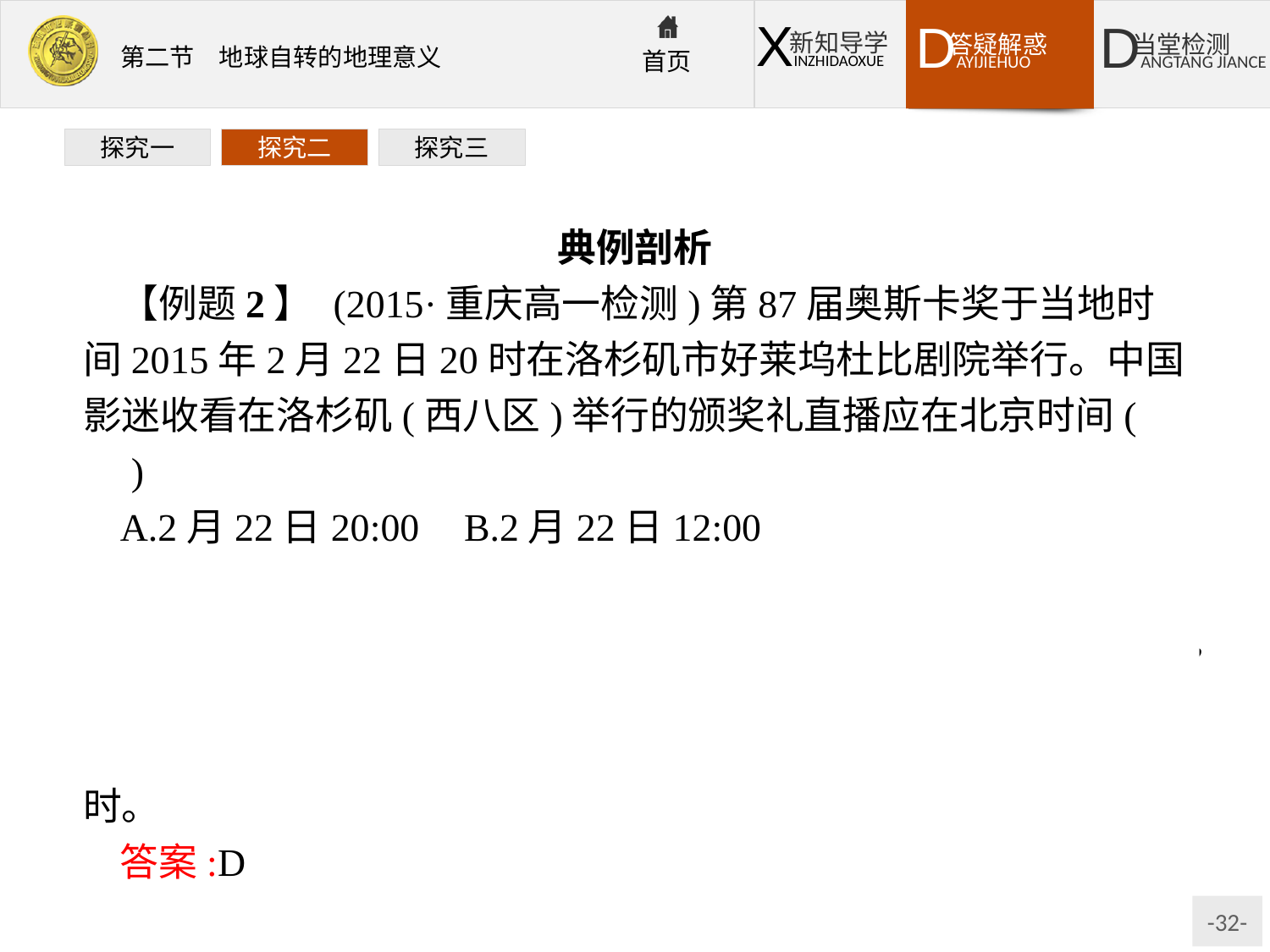

探究一
探究二
探究三
典例剖析
【例题2】 (2015·重庆高一检测)第87届奥斯卡奖于当地时间2015年2月22日20时在洛杉矶市好莱坞杜比剧院举行。中国影迷收看在洛杉矶(西八区)举行的颁奖礼直播应在北京时间(　　)
A.2月22日20:00	B.2月22日12:00
C.2月23日20:00	D.2月23日12:00
解析:洛杉矶的时间为西八区的区时,北京时间为东八区的区时,两地相差16个时区,则北京时间为20+16=36时,时间超过24小时,日期加一天,时间减少24个小时,故北京时间为2月23日12时。
答案:D